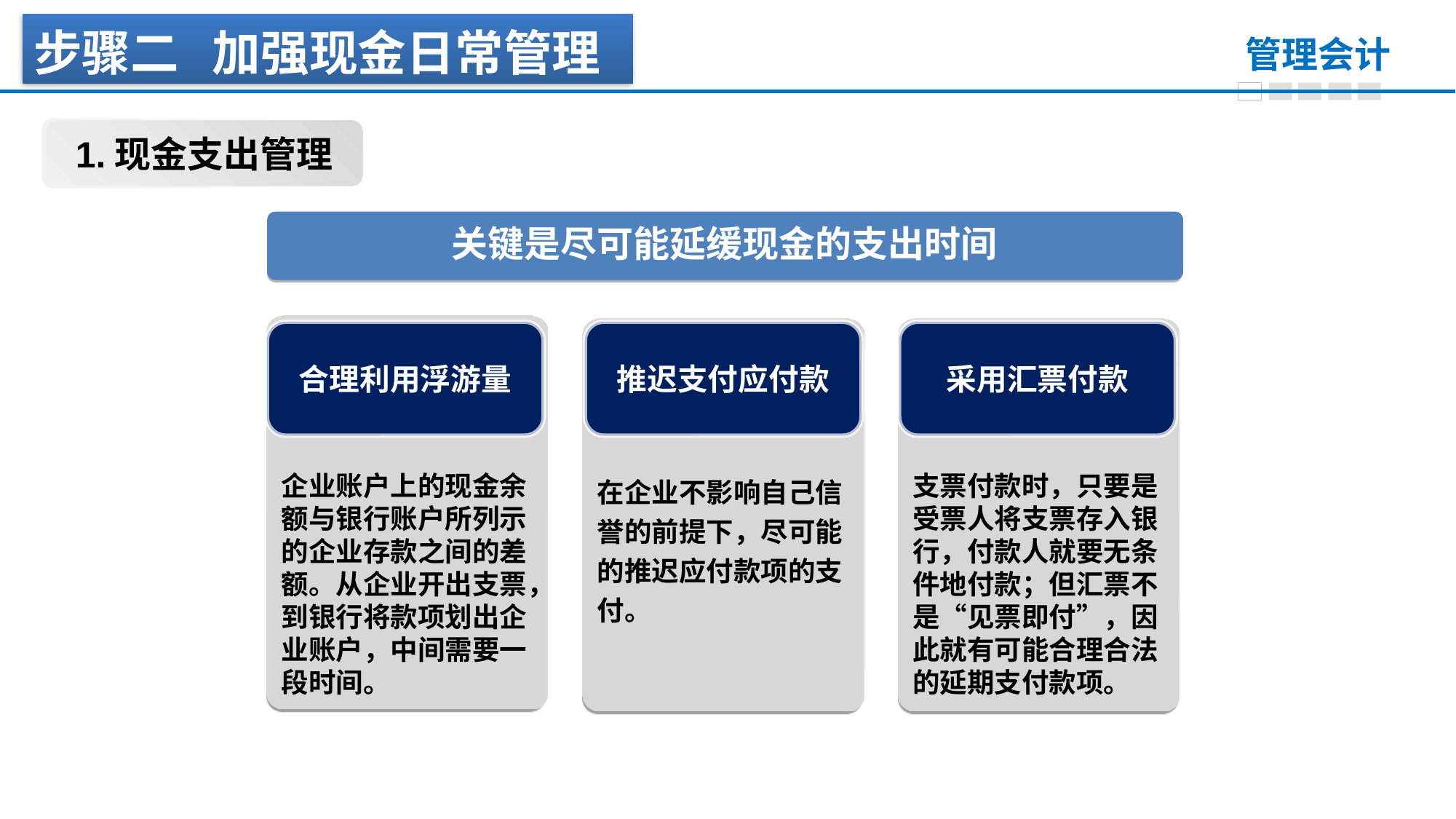

步骤二   加强现金日常管理

1.现金支出管理

关键是尽可能延缓现金的支出时间

合理利用浮游量
推迟支付应付款
采用汇票付款
企业账户上的现金余额与银行账户所列示的企业存款之间的差额。从企业开出支票，到银行将款项划出企业账户，中间需要一段时间。
在企业不影响自己信誉的前提下，尽可能的推迟应付款项的支付。
支票付款时，只要是受票人将支票存入银行，付款人就要无条件地付款；但汇票不是“见票即付”，因此就有可能合理合法的延期支付款项。